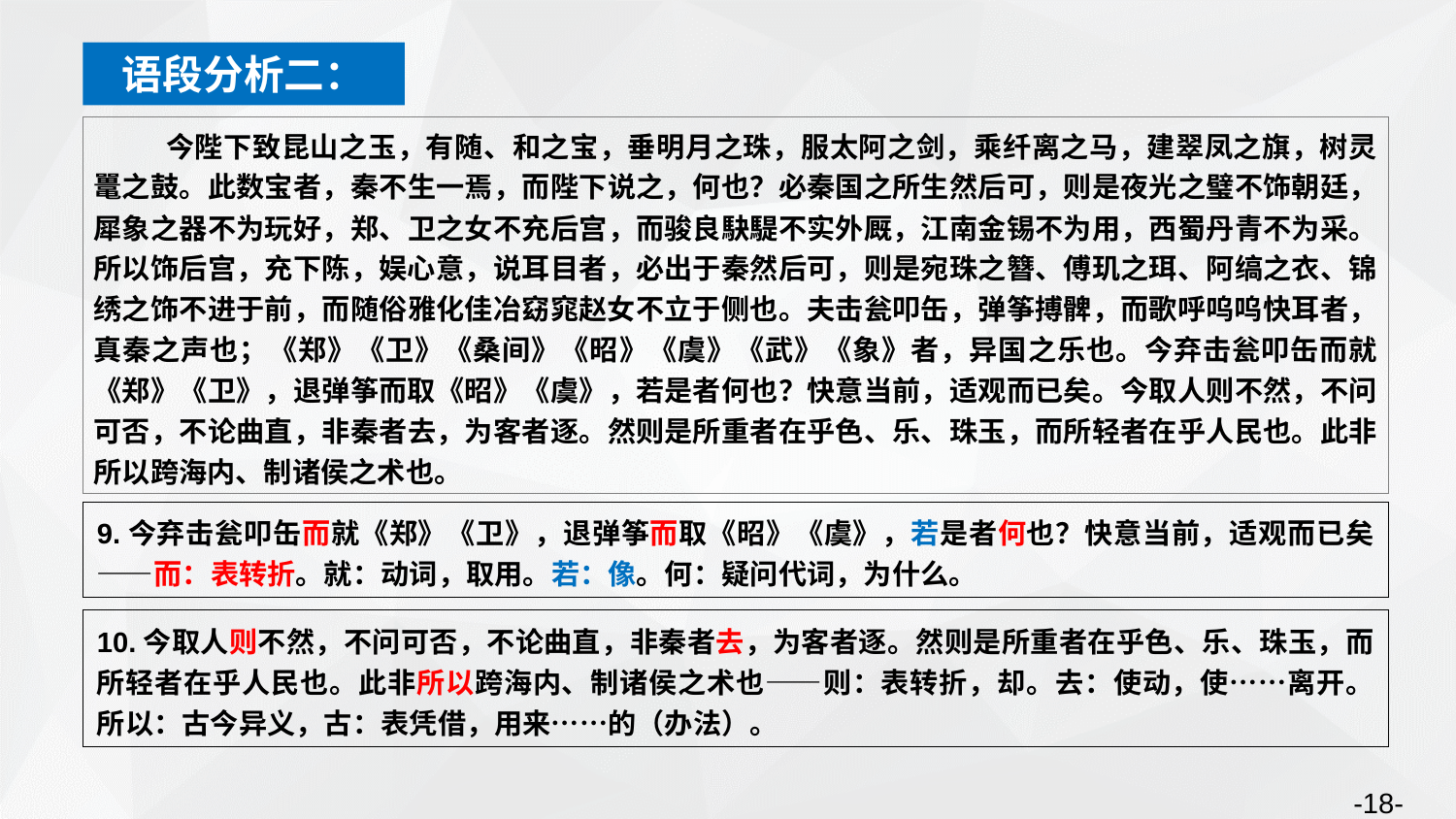

语段分析二：
今陛下致昆山之玉，有随、和之宝，垂明月之珠，服太阿之剑，乘纤离之马，建翠凤之旗，树灵鼍之鼓。此数宝者，秦不生一焉，而陛下说之，何也？必秦国之所生然后可，则是夜光之璧不饰朝廷，犀象之器不为玩好，郑、卫之女不充后宫，而骏良駃騠不实外厩，江南金锡不为用，西蜀丹青不为采。所以饰后宫，充下陈，娱心意，说耳目者，必出于秦然后可，则是宛珠之簪、傅玑之珥、阿缟之衣、锦绣之饰不进于前，而随俗雅化佳冶窈窕赵女不立于侧也。夫击瓮叩缶，弹筝搏髀，而歌呼呜呜快耳者，真秦之声也；《郑》《卫》《桑间》《昭》《虞》《武》《象》者，异国之乐也。今弃击瓮叩缶而就《郑》《卫》，退弹筝而取《昭》《虞》，若是者何也？快意当前，适观而已矣。今取人则不然，不问可否，不论曲直，非秦者去，为客者逐。然则是所重者在乎色、乐、珠玉，而所轻者在乎人民也。此非所以跨海内、制诸侯之术也。
9.今弃击瓮叩缶而就《郑》《卫》，退弹筝而取《昭》《虞》，若是者何也？快意当前，适观而已矣——而：表转折。就：动词，取用。若：像。何：疑问代词，为什么。
10.今取人则不然，不问可否，不论曲直，非秦者去，为客者逐。然则是所重者在乎色、乐、珠玉，而所轻者在乎人民也。此非所以跨海内、制诸侯之术也——则：表转折，却。去：使动，使……离开。所以：古今异义，古：表凭借，用来……的（办法）。
-18-